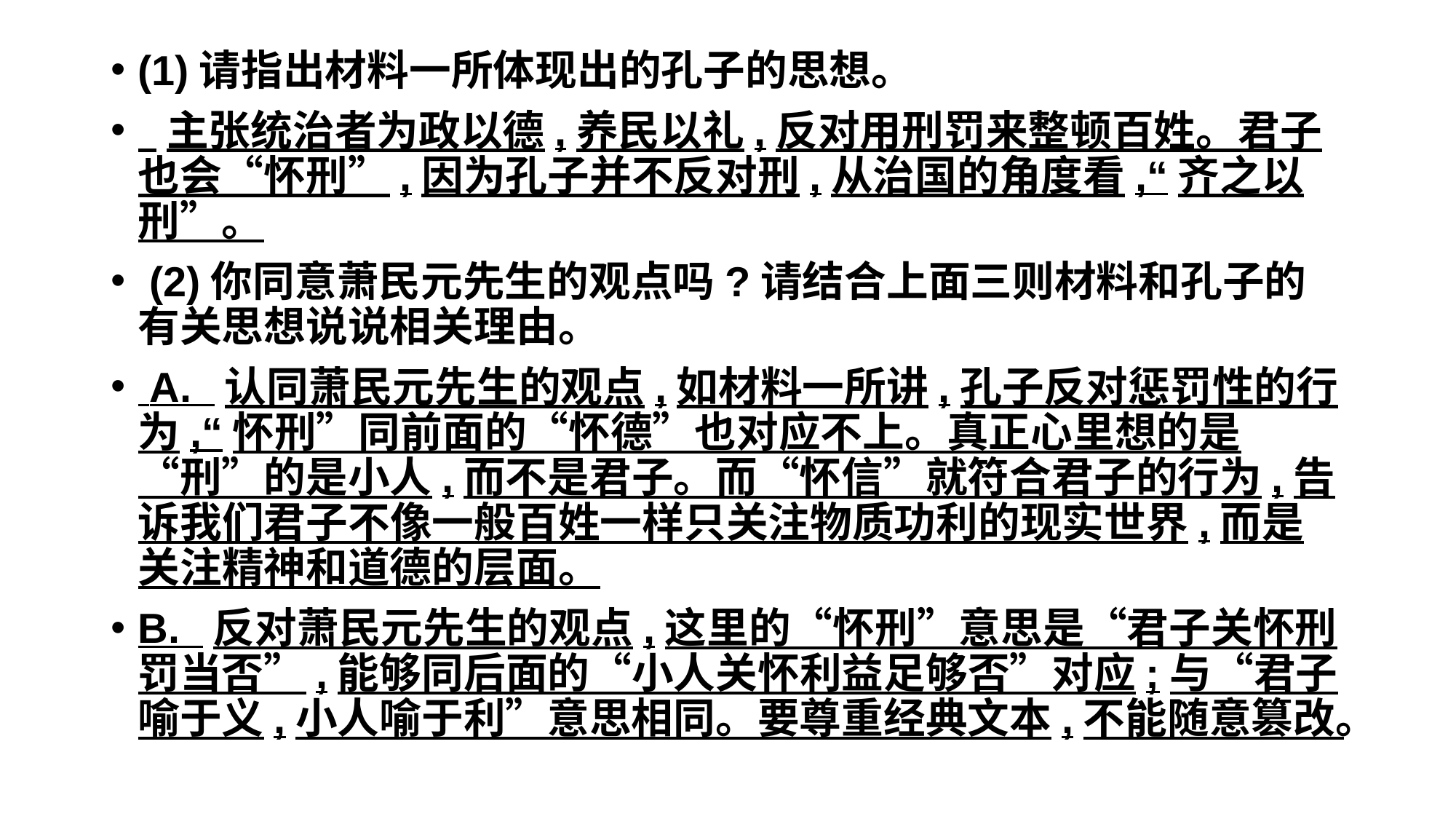

(1)请指出材料一所体现出的孔子的思想。
  主张统治者为政以德,养民以礼,反对用刑罚来整顿百姓。君子也会“怀刑”,因为孔子并不反对刑,从治国的角度看,“齐之以刑”。
 (2)你同意萧民元先生的观点吗?请结合上面三则材料和孔子的有关思想说说相关理由。
 A.  认同萧民元先生的观点,如材料一所讲,孔子反对惩罚性的行为,“怀刑”同前面的“怀德”也对应不上。真正心里想的是“刑”的是小人,而不是君子。而“怀信”就符合君子的行为,告诉我们君子不像一般百姓一样只关注物质功利的现实世界,而是关注精神和道德的层面。
B.  反对萧民元先生的观点,这里的“怀刑”意思是“君子关怀刑罚当否”,能够同后面的“小人关怀利益足够否”对应;与“君子喻于义,小人喻于利”意思相同。要尊重经典文本,不能随意篡改。

#